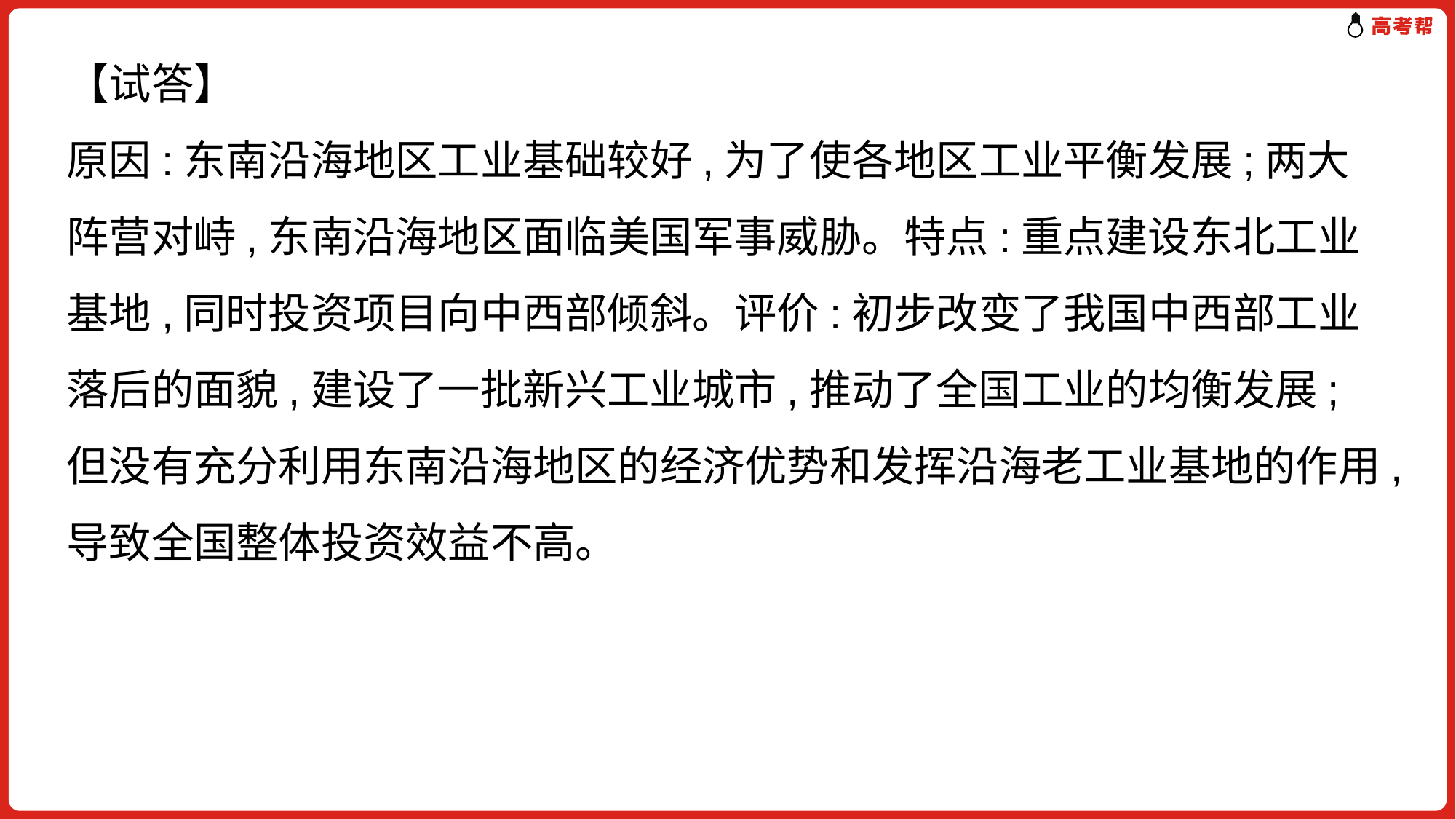

【试答】
原因:东南沿海地区工业基础较好,为了使各地区工业平衡发展;两大阵营对峙,东南沿海地区面临美国军事威胁。特点:重点建设东北工业基地,同时投资项目向中西部倾斜。评价:初步改变了我国中西部工业落后的面貌,建设了一批新兴工业城市,推动了全国工业的均衡发展;但没有充分利用东南沿海地区的经济优势和发挥沿海老工业基地的作用,导致全国整体投资效益不高。